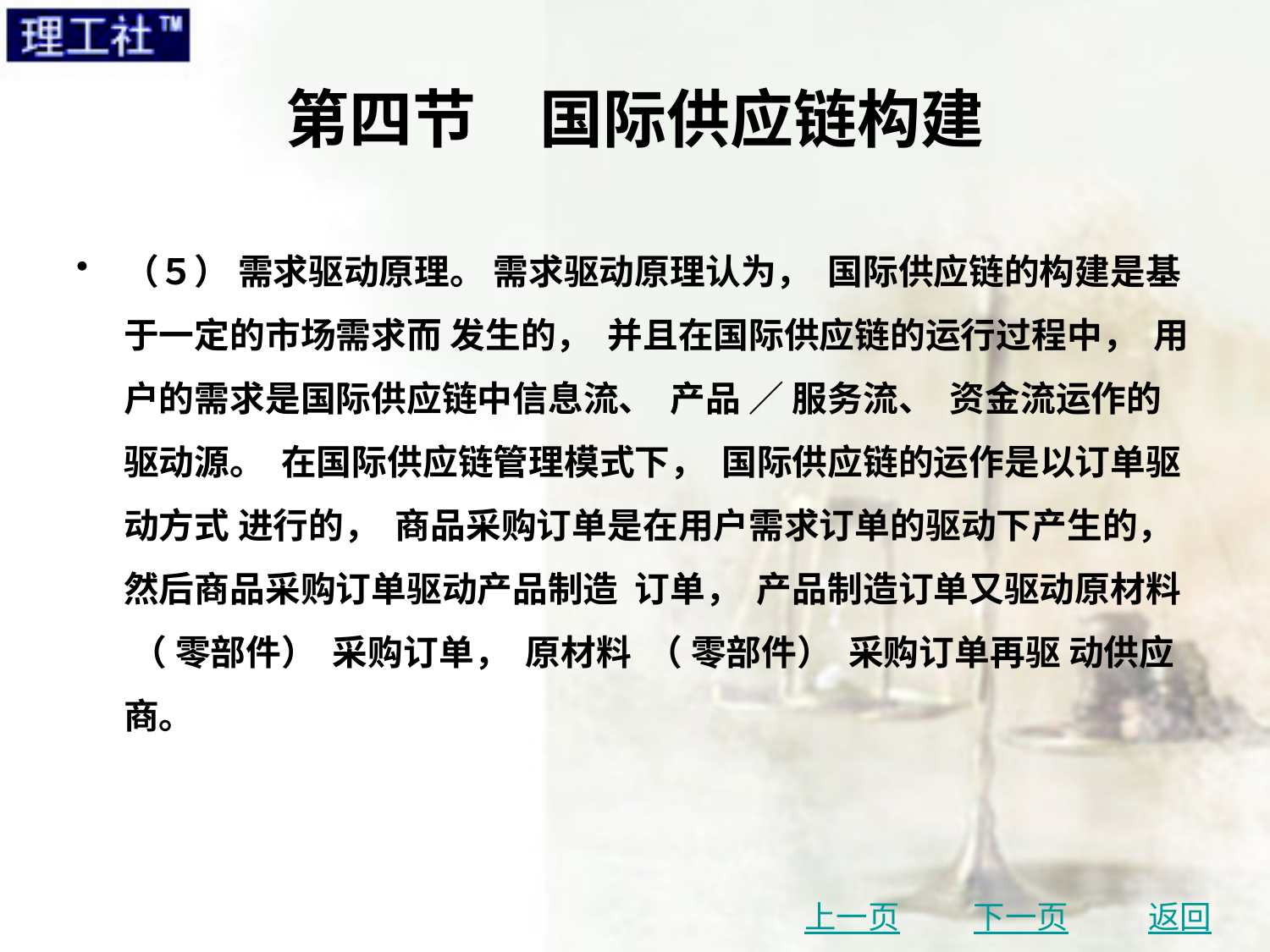

# 第四节　国际供应链构建
（５） 需求驱动原理。 需求驱动原理认为，  国际供应链的构建是基于一定的市场需求而 发生的，  并且在国际供应链的运行过程中，  用户的需求是国际供应链中信息流、  产品 ／ 服务流、  资金流运作的驱动源。  在国际供应链管理模式下，  国际供应链的运作是以订单驱动方式 进行的，  商品采购订单是在用户需求订单的驱动下产生的，  然后商品采购订单驱动产品制造  订单，  产品制造订单又驱动原材料   （ 零部件）  采购订单，  原材料  （ 零部件）  采购订单再驱 动供应商。
上一页
下一页
返回